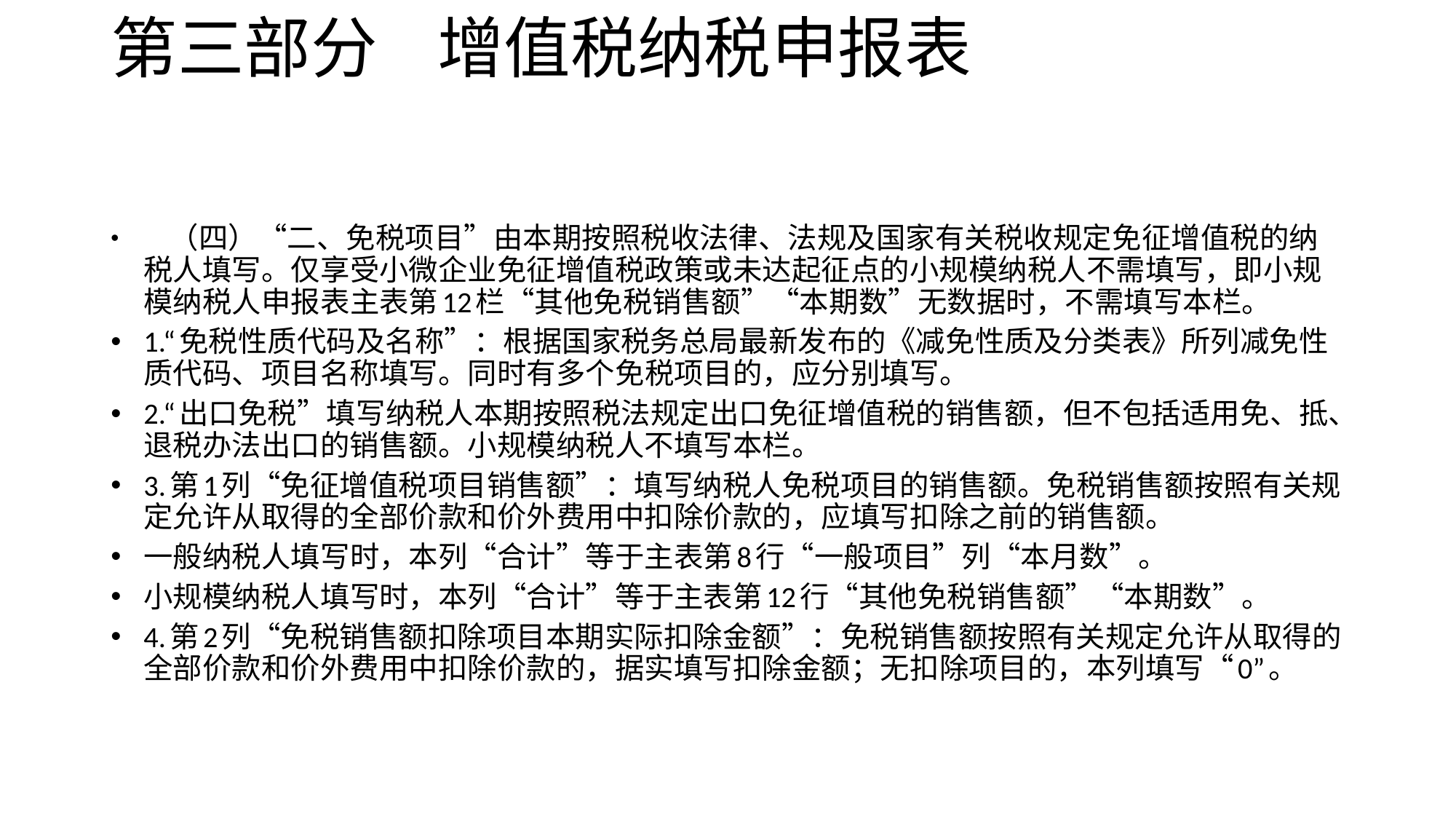

# 第三部分    增值税纳税申报表

    （四）“二、免税项目”由本期按照税收法律、法规及国家有关税收规定免征增值税的纳税人填写。仅享受小微企业免征增值税政策或未达起征点的小规模纳税人不需填写，即小规模纳税人申报表主表第12栏“其他免税销售额”“本期数”无数据时，不需填写本栏。
1.“免税性质代码及名称”：根据国家税务总局最新发布的《减免性质及分类表》所列减免性质代码、项目名称填写。同时有多个免税项目的，应分别填写。
2.“出口免税”填写纳税人本期按照税法规定出口免征增值税的销售额，但不包括适用免、抵、退税办法出口的销售额。小规模纳税人不填写本栏。
3.第1列“免征增值税项目销售额”：填写纳税人免税项目的销售额。免税销售额按照有关规定允许从取得的全部价款和价外费用中扣除价款的，应填写扣除之前的销售额。
一般纳税人填写时，本列“合计”等于主表第8行“一般项目”列“本月数”。
小规模纳税人填写时，本列“合计”等于主表第12行“其他免税销售额”“本期数”。
4.第2列“免税销售额扣除项目本期实际扣除金额”：免税销售额按照有关规定允许从取得的全部价款和价外费用中扣除价款的，据实填写扣除金额；无扣除项目的，本列填写“0”。